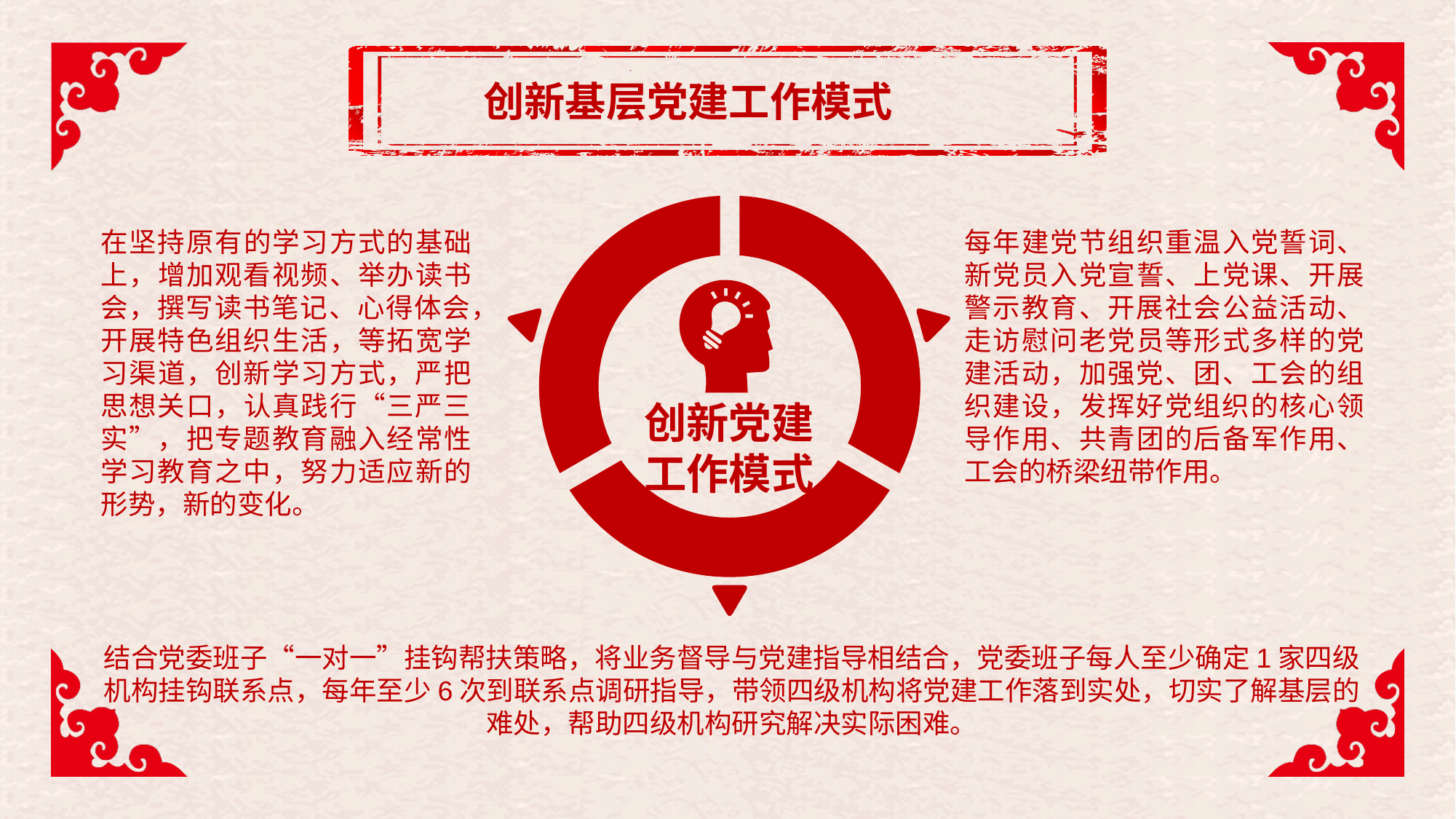

创新基层党建工作模式

在坚持原有的学习方式的基础上，增加观看视频、举办读书会，撰写读书笔记、心得体会，开展特色组织生活，等拓宽学习渠道，创新学习方式，严把思想关口，认真践行“三严三实”，把专题教育融入经常性学习教育之中，努力适应新的形势，新的变化。
每年建党节组织重温入党誓词、新党员入党宣誓、上党课、开展警示教育、开展社会公益活动、走访慰问老党员等形式多样的党建活动，加强党、团、工会的组织建设，发挥好党组织的核心领导作用、共青团的后备军作用、工会的桥梁纽带作用。

创新党建工作模式

结合党委班子“一对一”挂钩帮扶策略，将业务督导与党建指导相结合，党委班子每人至少确定1家四级机构挂钩联系点，每年至少6次到联系点调研指导，带领四级机构将党建工作落到实处，切实了解基层的难处，帮助四级机构研究解决实际困难。